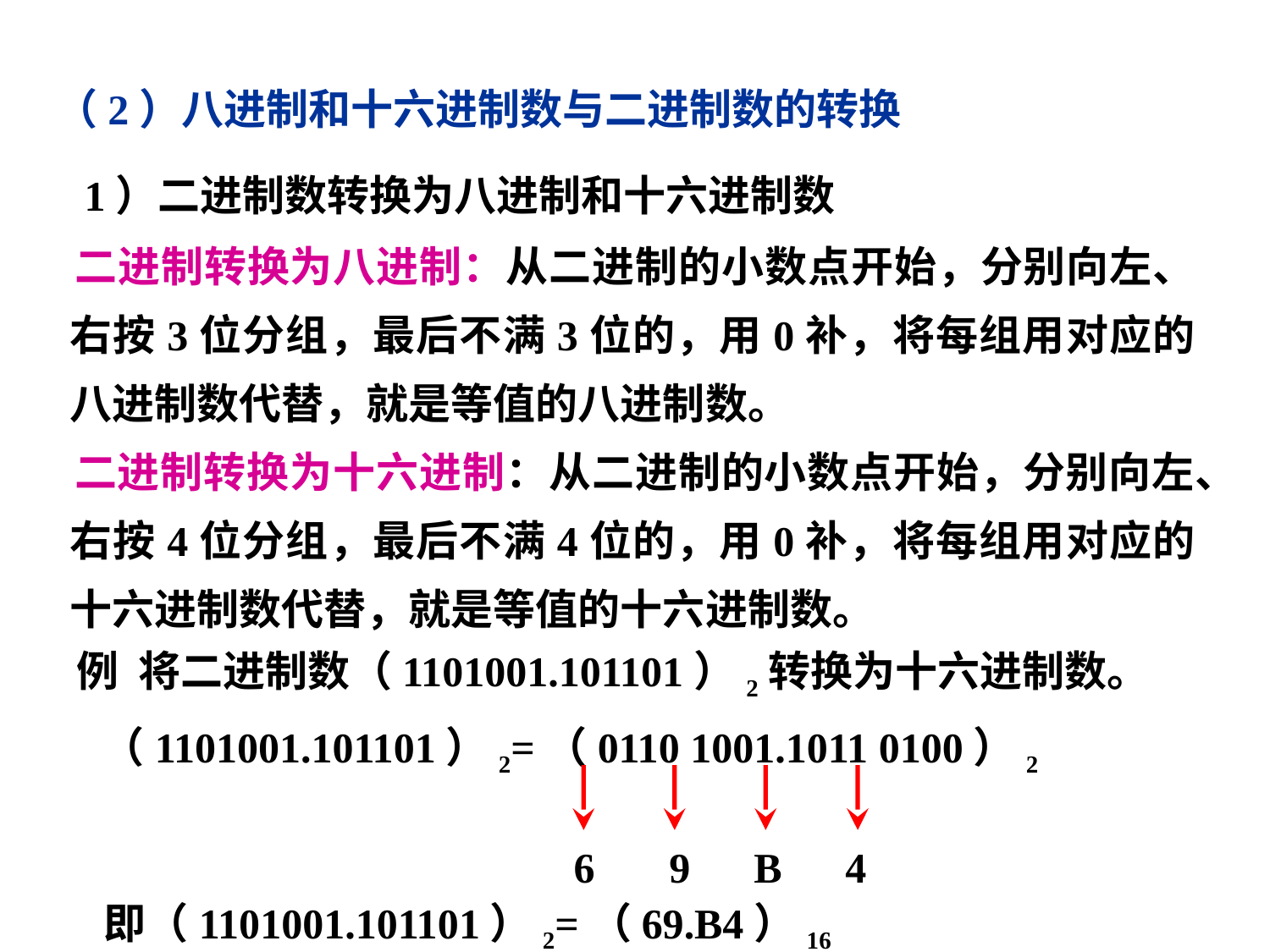

（2）八进制和十六进制数与二进制数的转换
1）二进制数转换为八进制和十六进制数
    二进制转换为八进制：从二进制的小数点开始，分别向左、右按3位分组，最后不满3位的，用0补，将每组用对应的八进制数代替，就是等值的八进制数。
    二进制转换为十六进制：从二进制的小数点开始，分别向左、右按4位分组，最后不满4位的，用0补，将每组用对应的十六进制数代替，就是等值的十六进制数。
例  将二进制数（1101001.101101）2转换为十六进制数。
 （1101001.101101）2=（0110 1001.1011 0100）2

6       9      B      4
 即（1101001.101101）2=（69.B4）16